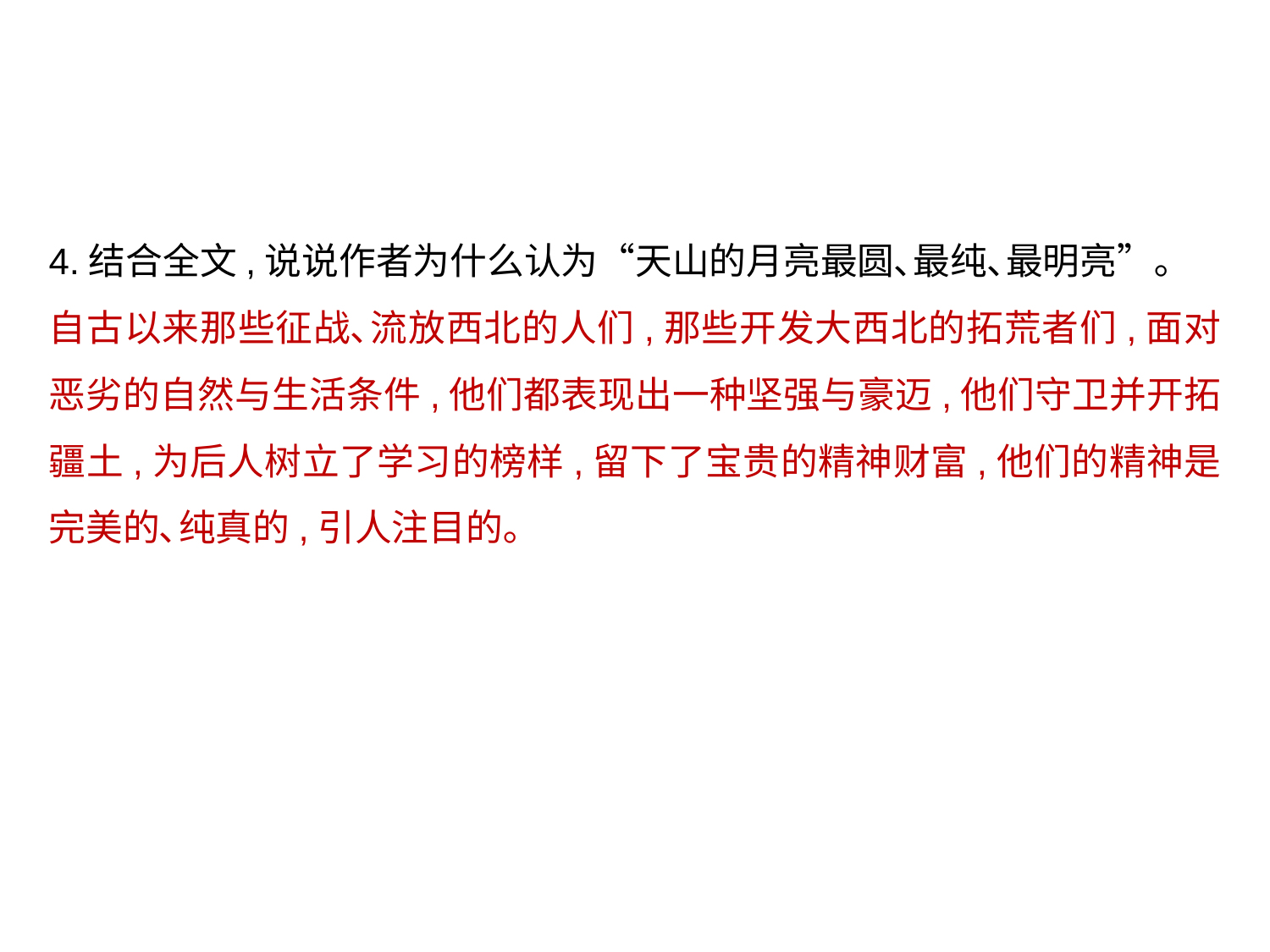

4.结合全文,说说作者为什么认为“天山的月亮最圆､最纯､最明亮”｡
自古以来那些征战､流放西北的人们,那些开发大西北的拓荒者们,面对恶劣的自然与生活条件,他们都表现出一种坚强与豪迈,他们守卫并开拓疆土,为后人树立了学习的榜样,留下了宝贵的精神财富,他们的精神是完美的､纯真的,引人注目的｡